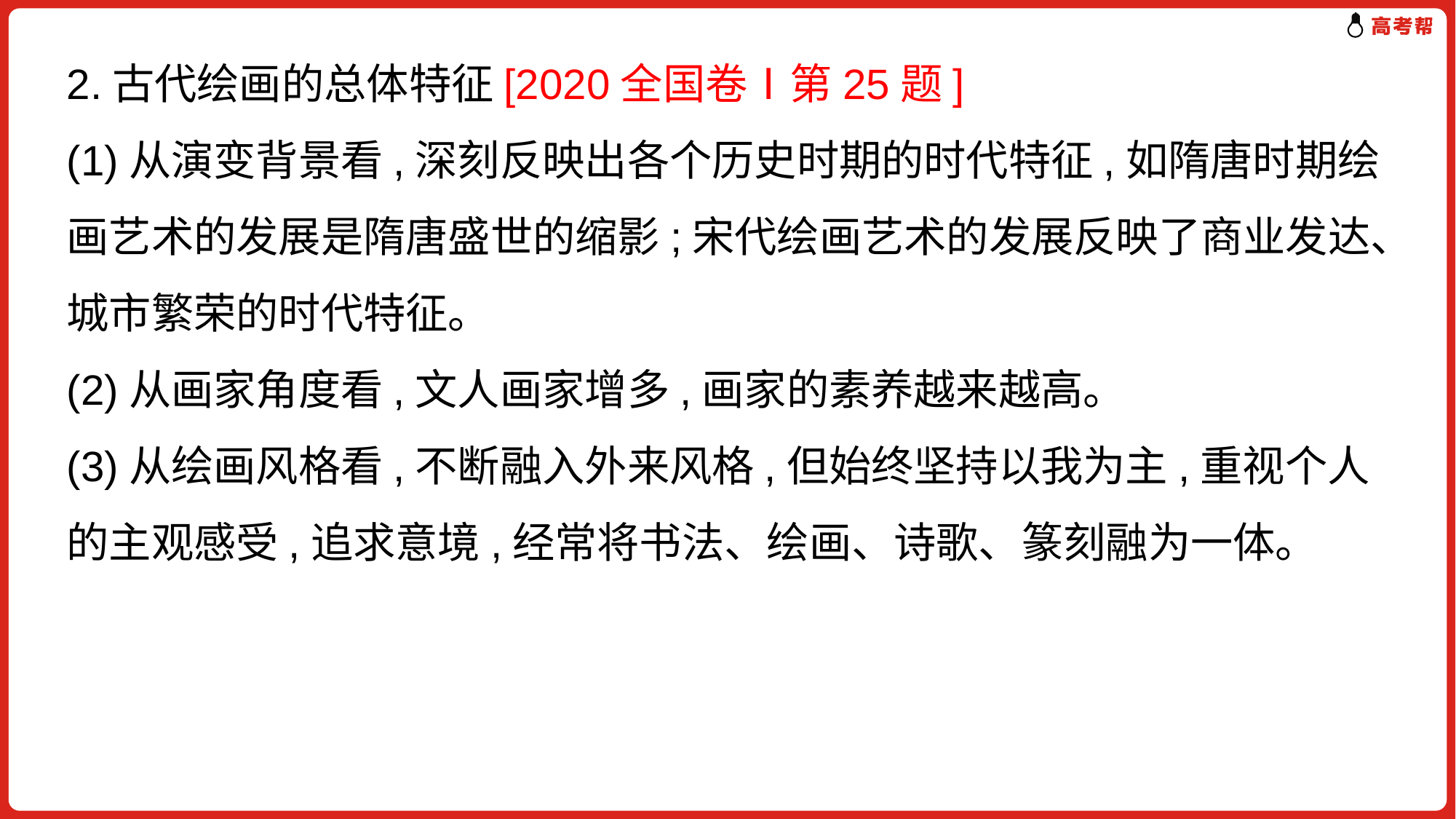

2.古代绘画的总体特征[2020全国卷Ⅰ第25题]
(1)从演变背景看,深刻反映出各个历史时期的时代特征,如隋唐时期绘画艺术的发展是隋唐盛世的缩影;宋代绘画艺术的发展反映了商业发达、城市繁荣的时代特征。
(2)从画家角度看,文人画家增多,画家的素养越来越高。
(3)从绘画风格看,不断融入外来风格,但始终坚持以我为主,重视个人的主观感受,追求意境,经常将书法、绘画、诗歌、篆刻融为一体。